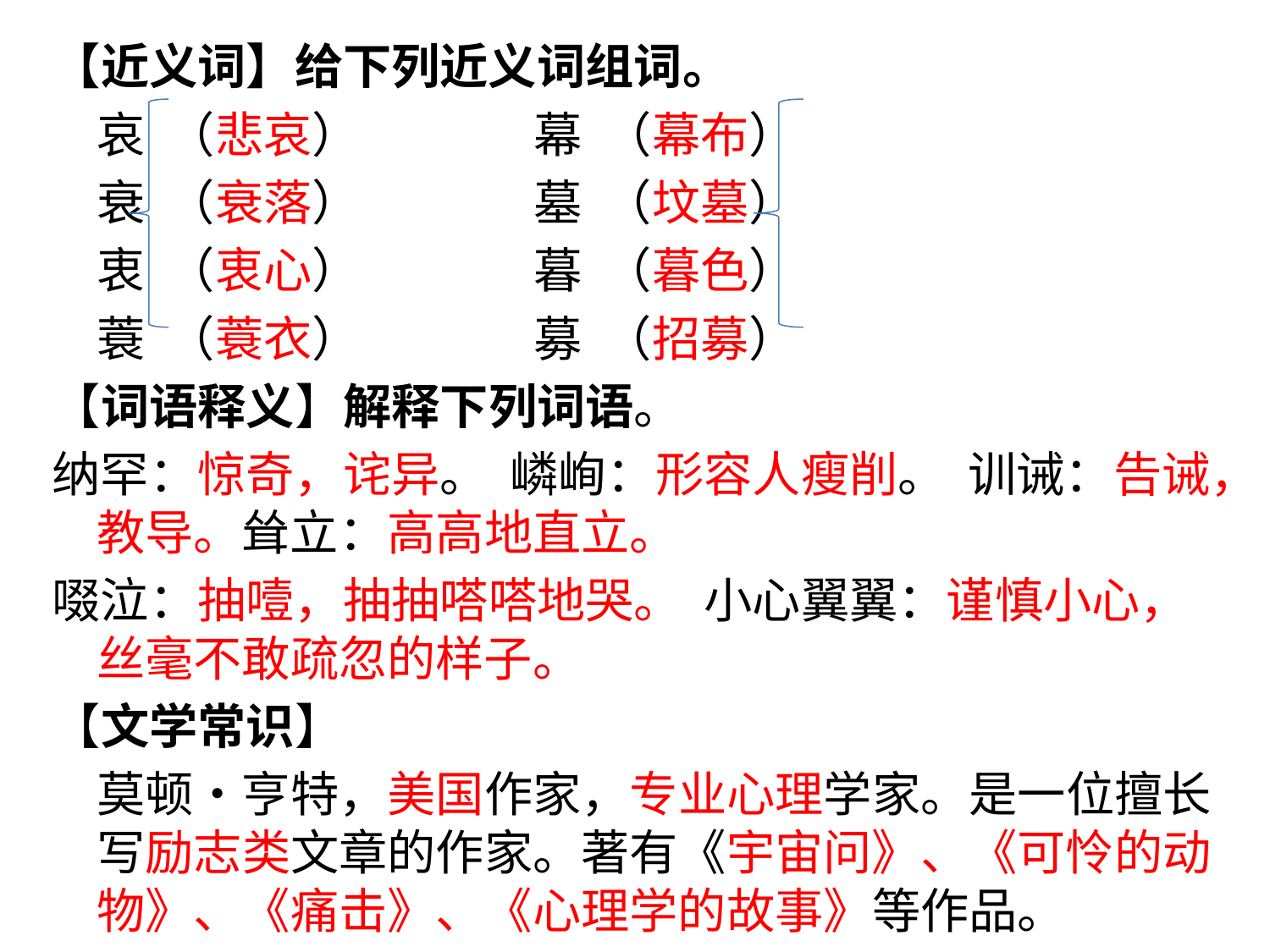

【近义词】给下列近义词组词。
		哀  （悲哀）			幕  （幕布）
		衰  （衰落）			墓  （坟墓）
		衷  （衷心）			暮  （暮色）
		蓑  （蓑衣）			募  （招募）
【词语释义】解释下列词语。
纳罕：惊奇，诧异。  嶙峋：形容人瘦削。  训诫：告诫，教导。耸立：高高地直立。
啜泣：抽噎，抽抽嗒嗒地哭。  小心翼翼：谨慎小心，丝毫不敢疏忽的样子。
【文学常识】
	莫顿•亨特，美国作家，专业心理学家。是一位擅长写励志类文章的作家。著有《宇宙问》、《可怜的动物》、《痛击》、《心理学的故事》等作品。